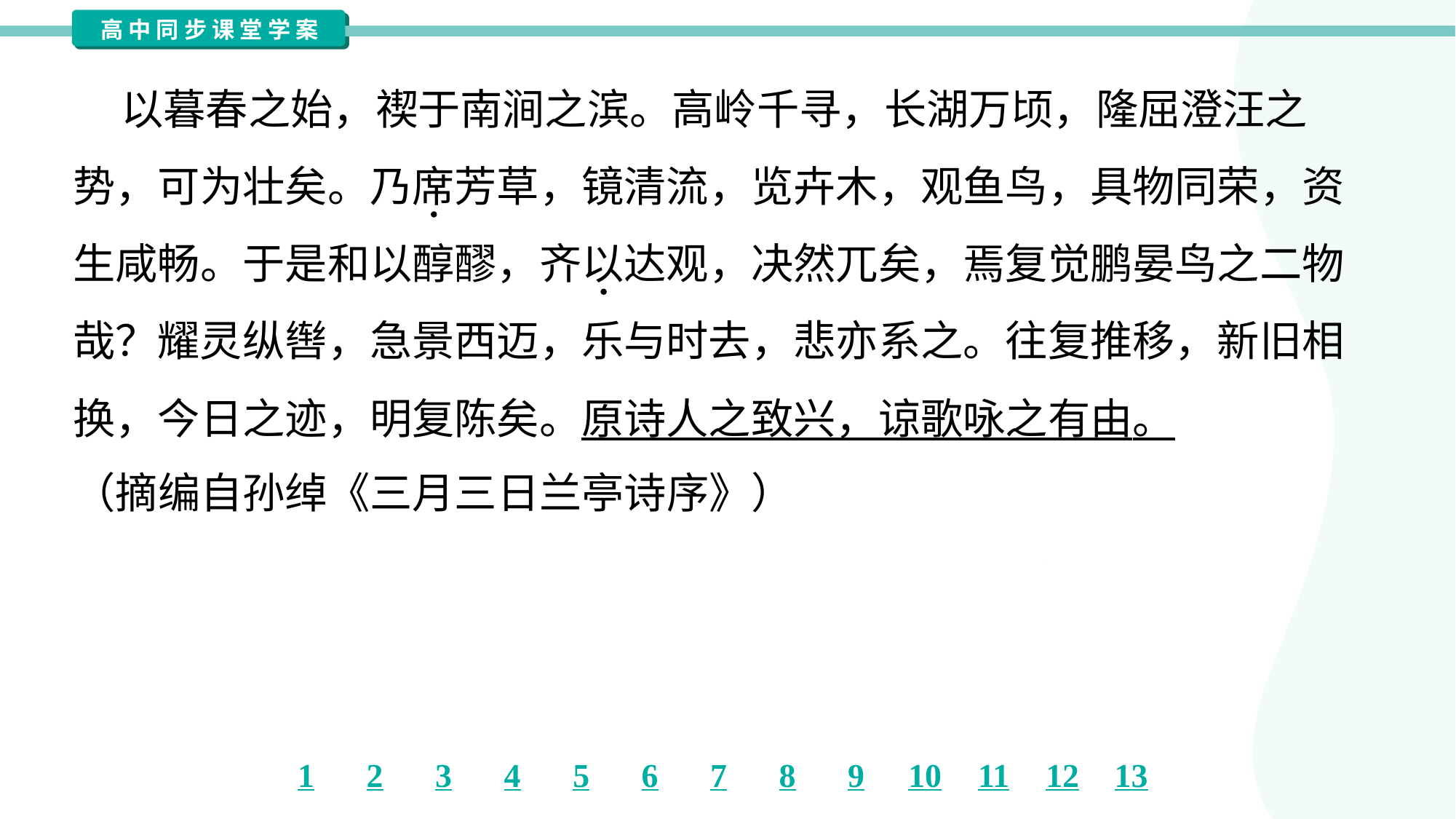

以暮春之始，禊于南涧之滨。高岭千寻，长湖万顷，隆屈澄汪之
势，可为壮矣。乃席芳草，镜清流，览卉木，观鱼鸟，具物同荣，资
生咸畅。于是和以醇醪，齐以达观，决然兀矣，焉复觉鹏晏鸟之二物
哉？耀灵纵辔，急景西迈，乐与时去，悲亦系之。往复推移，新旧相
换，今日之迹，明复陈矣。原诗人之致兴，谅歌咏之有由。
（摘编自孙绰《三月三日兰亭诗序》）#1.1.2.1